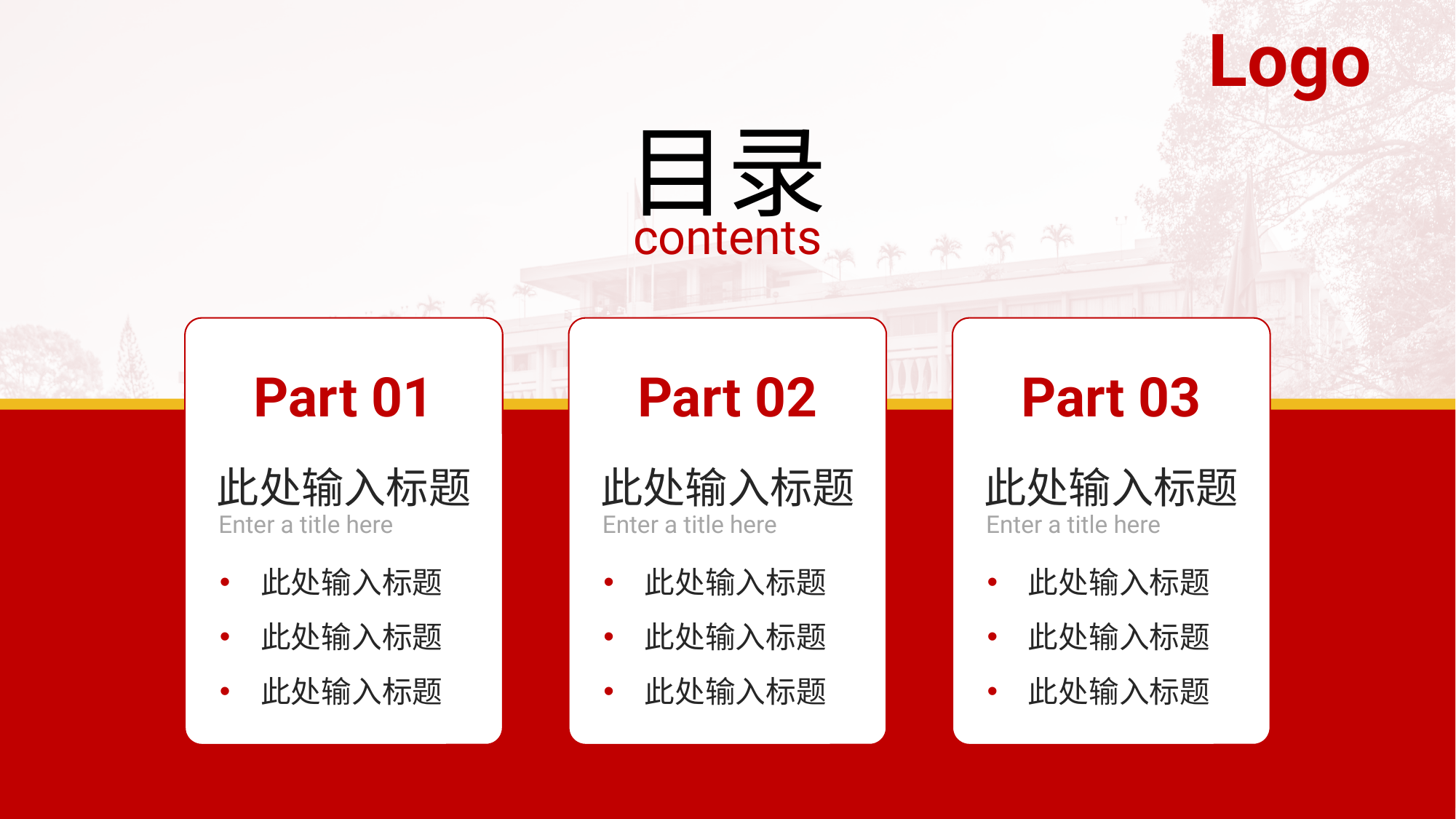

Logo
目录
contents

Part 03
此处输入标题
Enter a title here
此处输入标题
此处输入标题
此处输入标题

Part 01
此处输入标题
Enter a title here
此处输入标题
此处输入标题
此处输入标题

Part 02
此处输入标题
Enter a title here
此处输入标题
此处输入标题
此处输入标题